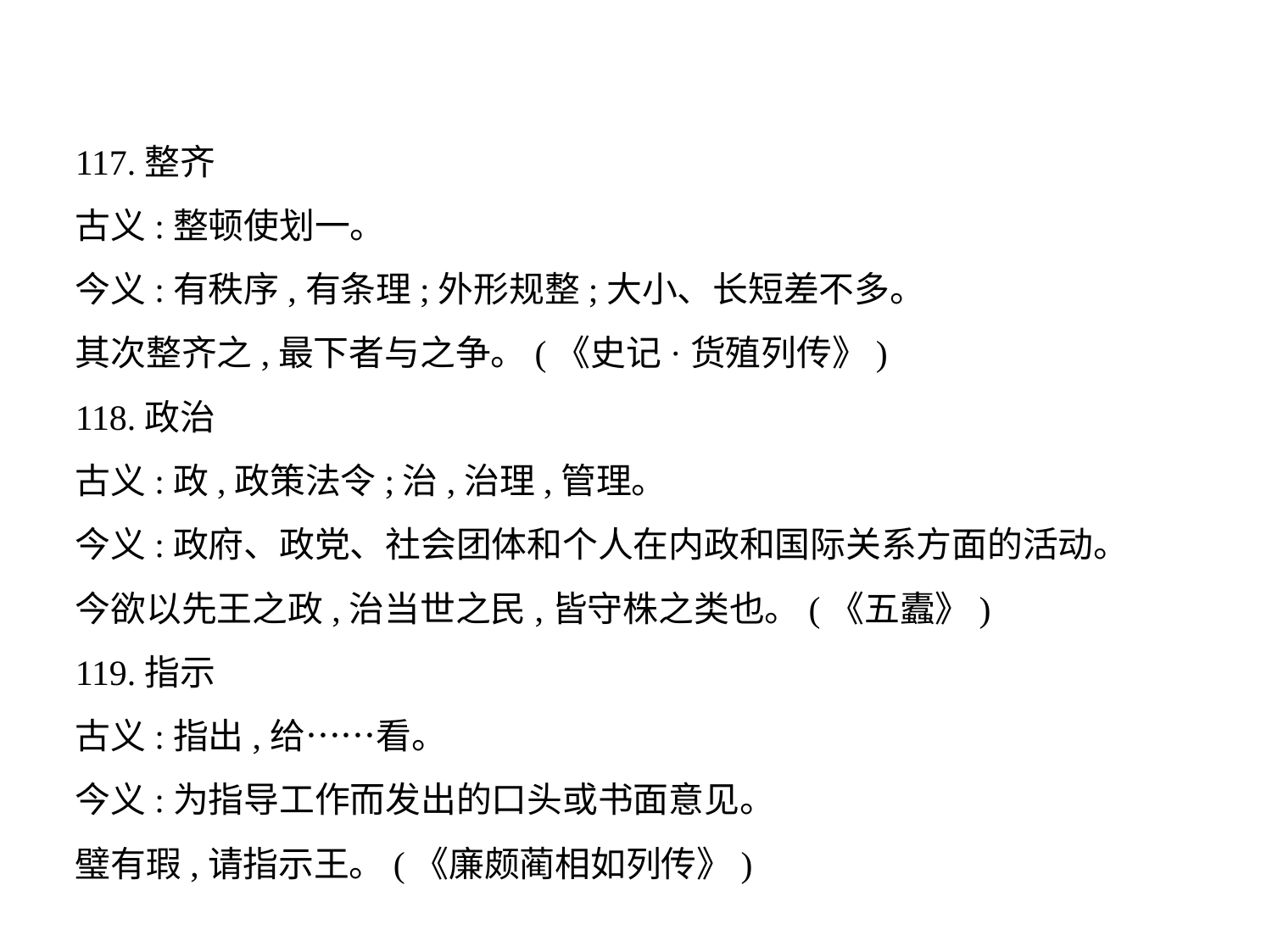

117.整齐
古义:整顿使划一。
今义:有秩序,有条理;外形规整;大小、长短差不多。
其次整齐之,最下者与之争。(《史记·货殖列传》)
118.政治
古义:政,政策法令;治,治理,管理。
今义:政府、政党、社会团体和个人在内政和国际关系方面的活动。
今欲以先王之政,治当世之民,皆守株之类也。(《五蠹》)
119.指示
古义:指出,给……看。
今义:为指导工作而发出的口头或书面意见。
璧有瑕,请指示王。(《廉颇蔺相如列传》)